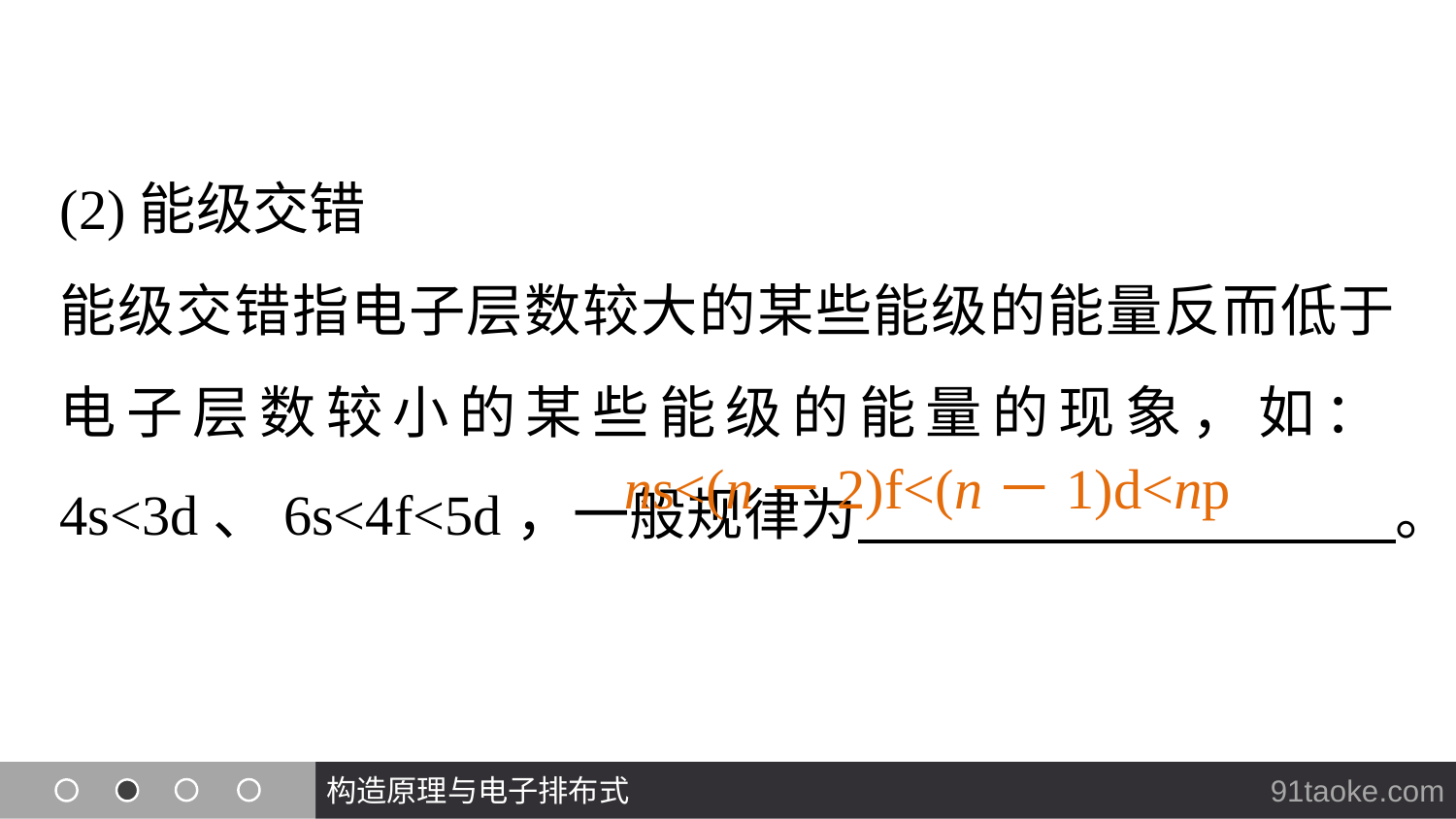

(2)能级交错
能级交错指电子层数较大的某些能级的能量反而低于电子层数较小的某些能级的能量的现象，如：4s<3d、6s<4f<5d，一般规律为                                         。
ns<(n－2)f<(n－1)d<np